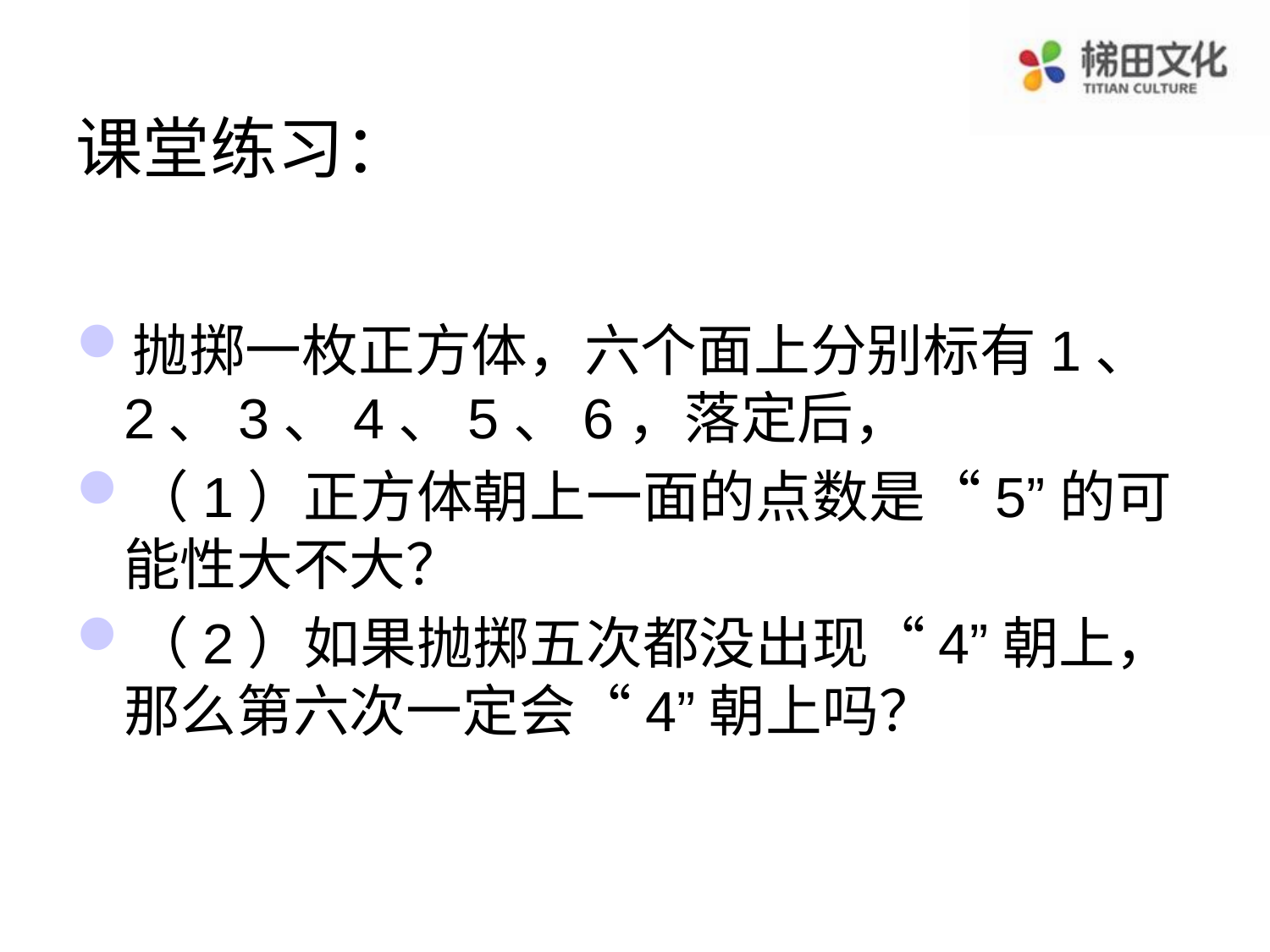

# 课堂练习：
抛掷一枚正方体，六个面上分别标有1、2、3、4、5、6，落定后，
（1）正方体朝上一面的点数是“5”的可能性大不大？
（2）如果抛掷五次都没出现“4”朝上，那么第六次一定会“4”朝上吗？